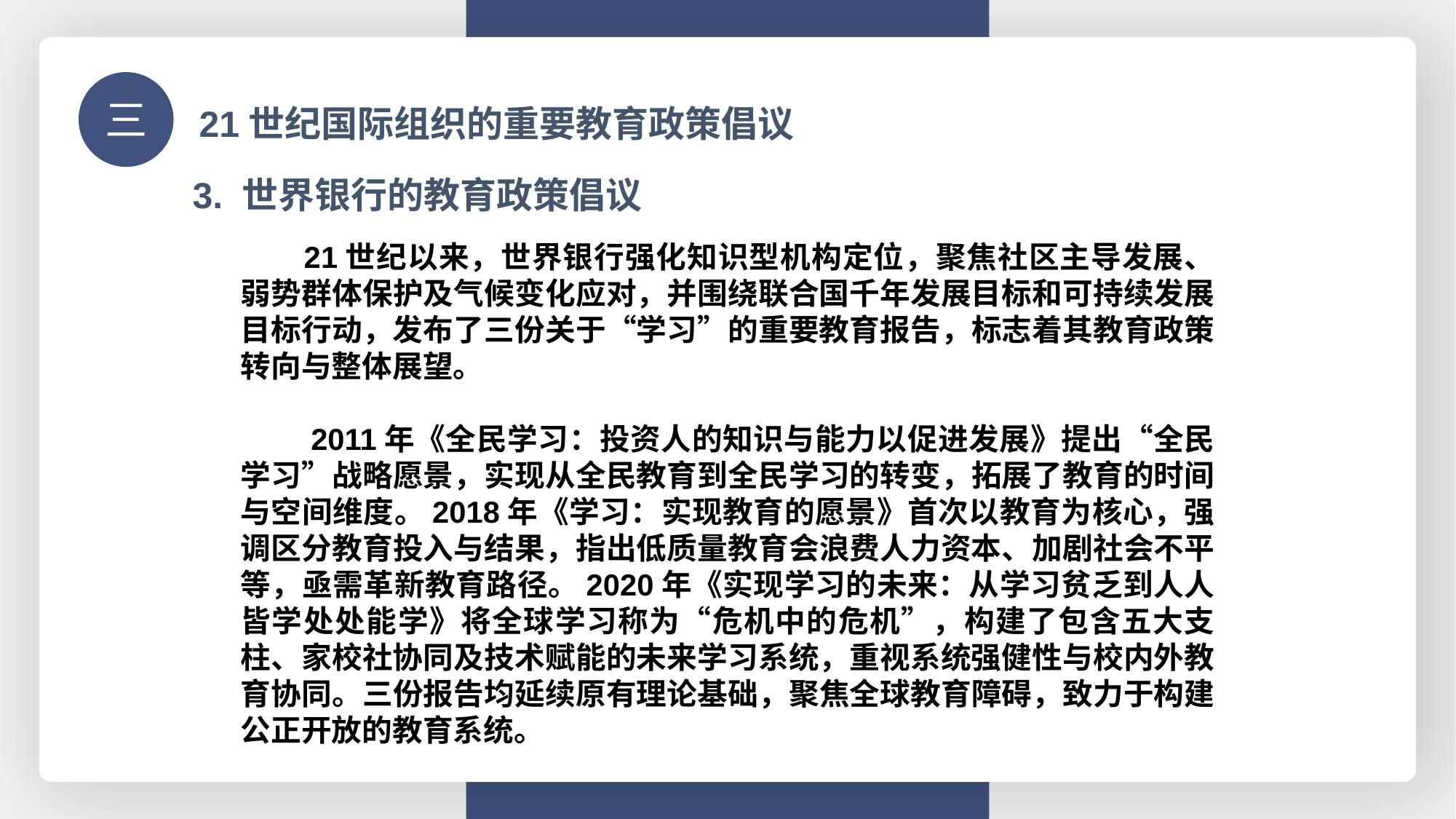

三
21世纪国际组织的重要教育政策倡议
3. 世界银行的教育政策倡议
       21世纪以来，世界银行强化知识型机构定位，聚焦社区主导发展、弱势群体保护及气候变化应对，并围绕联合国千年发展目标和可持续发展目标行动，发布了三份关于“学习”的重要教育报告，标志着其教育政策转向与整体展望。

        2011年《全民学习：投资人的知识与能力以促进发展》提出“全民学习”战略愿景，实现从全民教育到全民学习的转变，拓展了教育的时间与空间维度。2018年《学习：实现教育的愿景》首次以教育为核心，强调区分教育投入与结果，指出低质量教育会浪费人力资本、加剧社会不平等，亟需革新教育路径。2020年《实现学习的未来：从学习贫乏到人人皆学处处能学》将全球学习称为“危机中的危机”，构建了包含五大支柱、家校社协同及技术赋能的未来学习系统，重视系统强健性与校内外教育协同。三份报告均延续原有理论基础，聚焦全球教育障碍，致力于构建公正开放的教育系统。